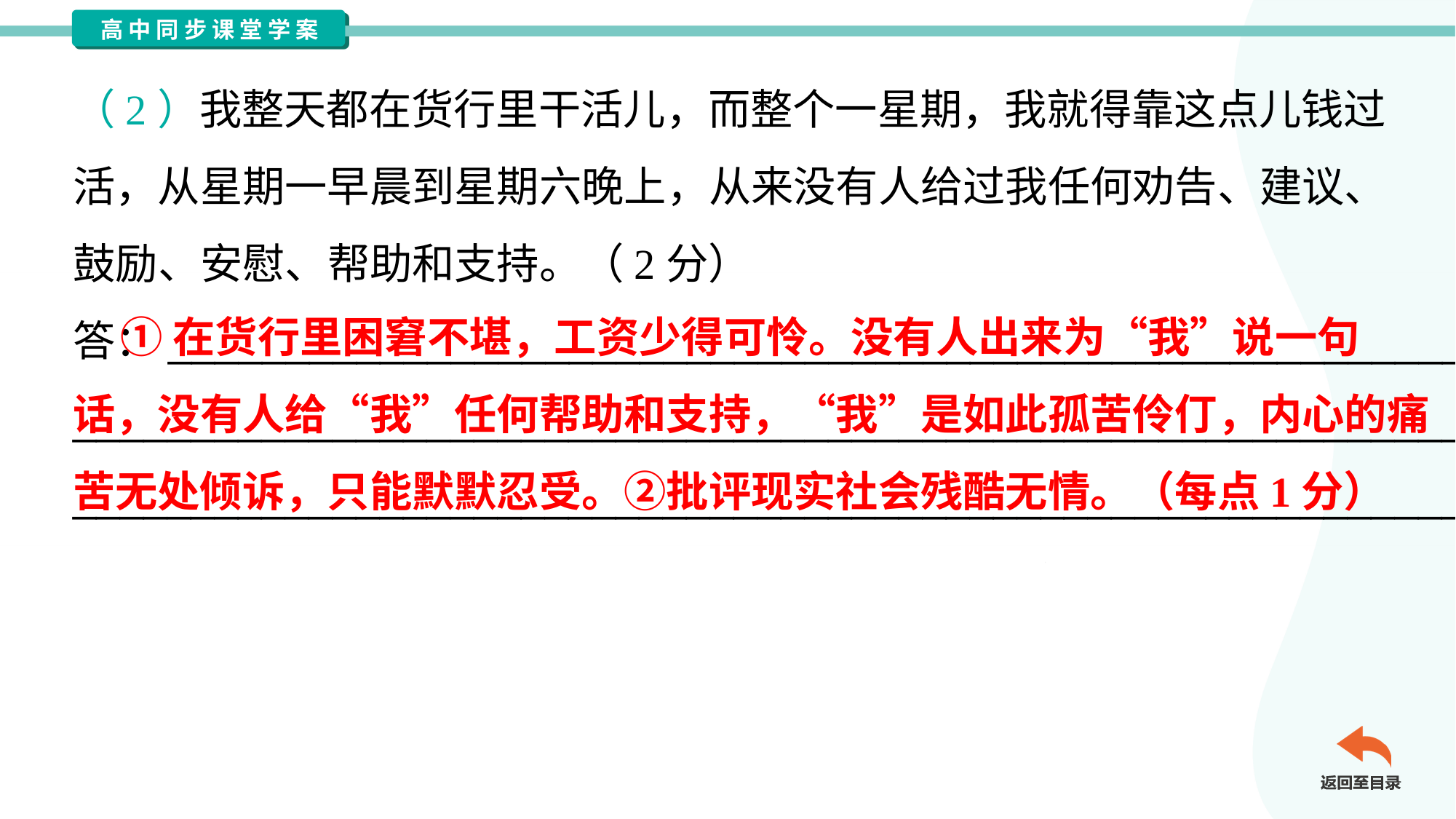

（2）我整天都在货行里干活儿，而整个一星期，我就得靠这点儿钱过
活，从星期一早晨到星期六晚上，从来没有人给过我任何劝告、建议、
鼓励、安慰、帮助和支持。（2分）
答：_________________________________________________________
_____________________________________________________________
_____________________________________________________________
     ①在货行里困窘不堪，工资少得可怜。没有人出来为“我”说一句
话，没有人给“我”任何帮助和支持，“我”是如此孤苦伶仃，内心的痛
苦无处倾诉，只能默默忍受。②批评现实社会残酷无情。（每点1分）